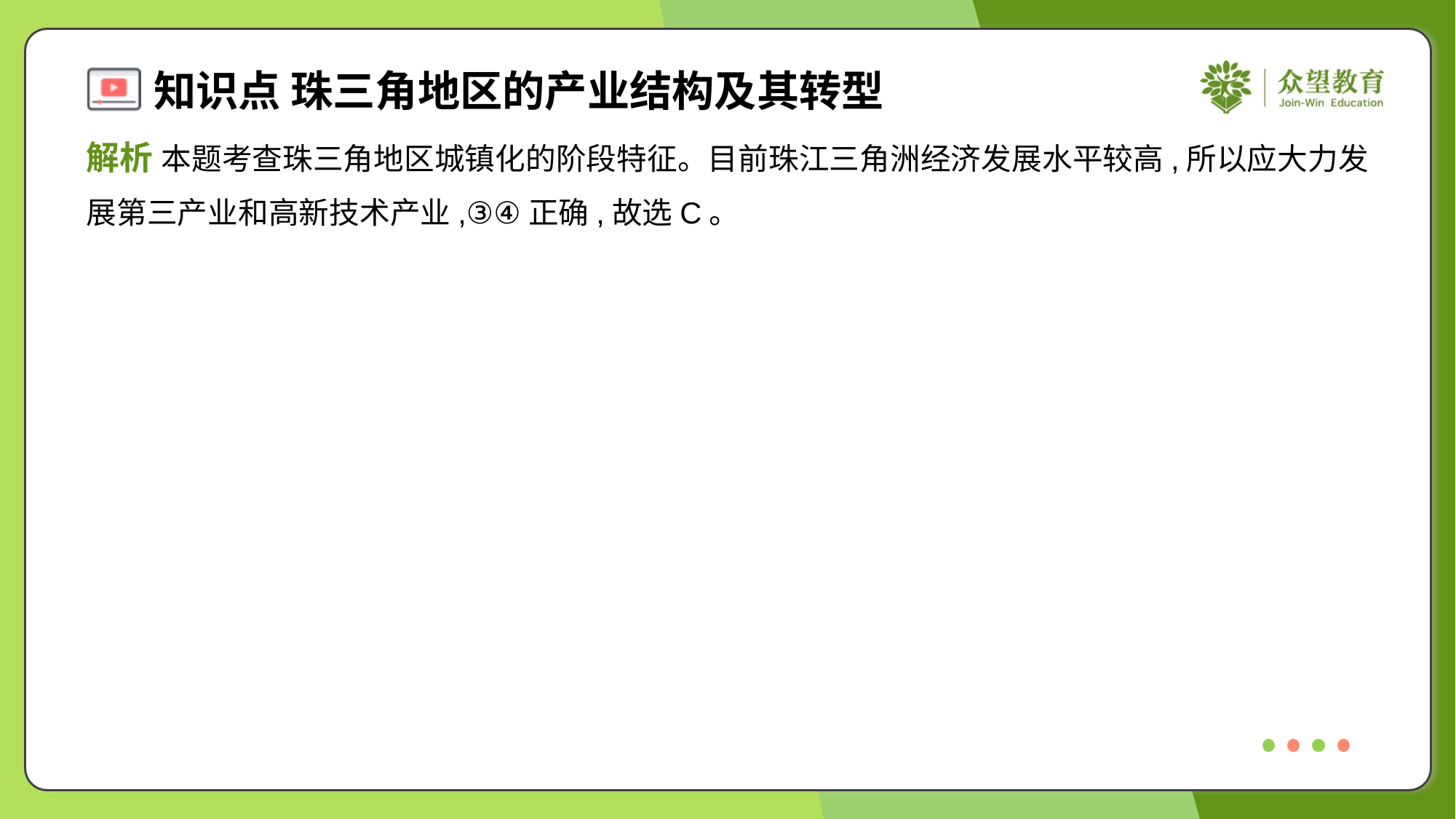

解析 本题考查珠三角地区城镇化的阶段特征。目前珠江三角洲经济发展水平较高,所以应大力发
展第三产业和高新技术产业,③④正确,故选C。